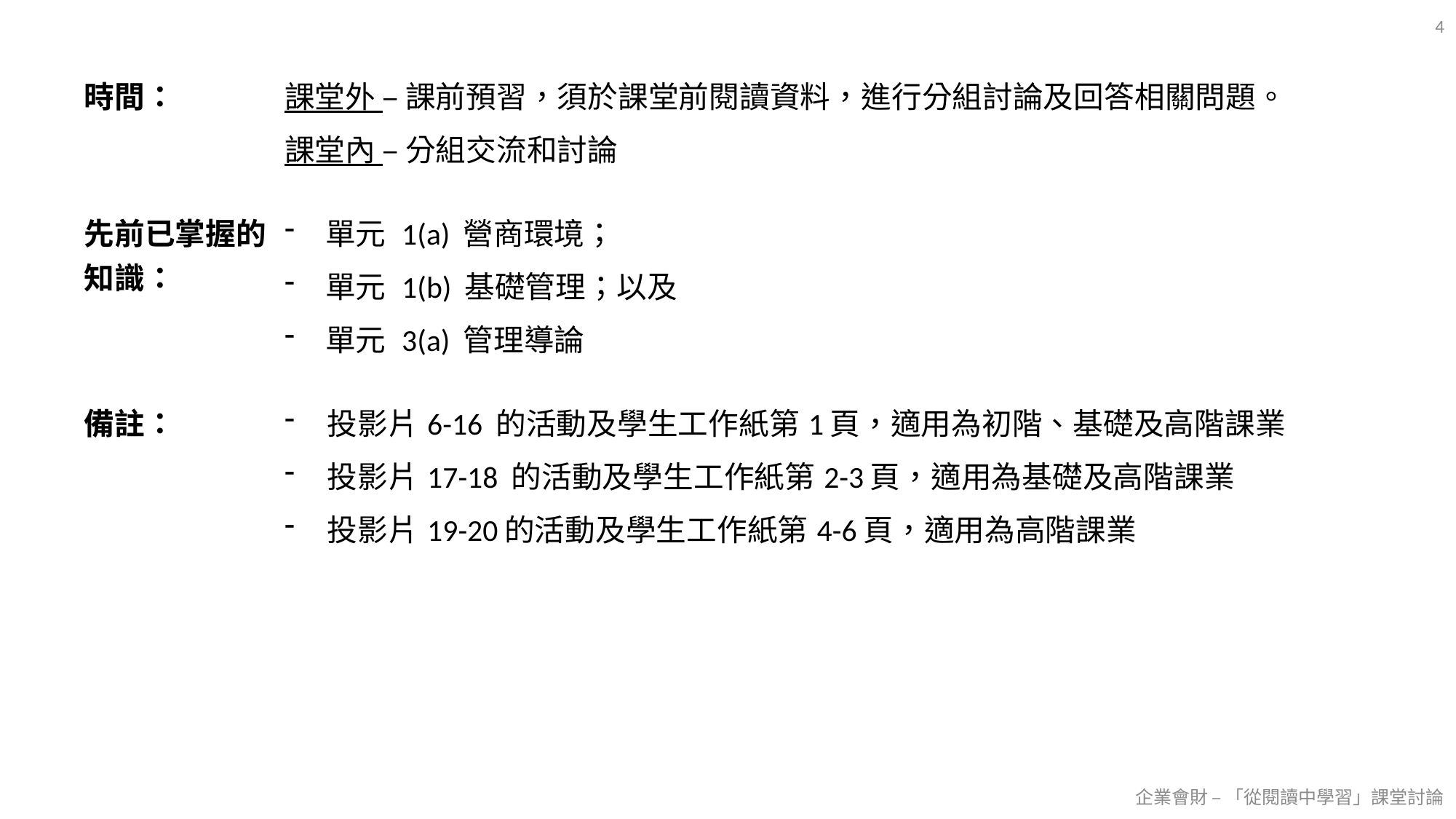

4
| 時間： | 課堂外 – 課前預習，須於課堂前閱讀資料，進行分組討論及回答相關問題。 課堂內 – 分組交流和討論 |
| --- | --- |
| 先前已掌握的知識： | 單元 1(a) 營商環境； 單元 1(b) 基礎管理；以及 單元 3(a) 管理導論 |
| 備註： | 投影片6-16 的活動及學生工作紙第1頁，適用為初階、基礎及高階課業 投影片17-18 的活動及學生工作紙第2-3頁，適用為基礎及高階課業 投影片19-20的活動及學生工作紙第4-6頁，適用為高階課業 |
企業會財 – 「從閱讀中學習」課堂討論